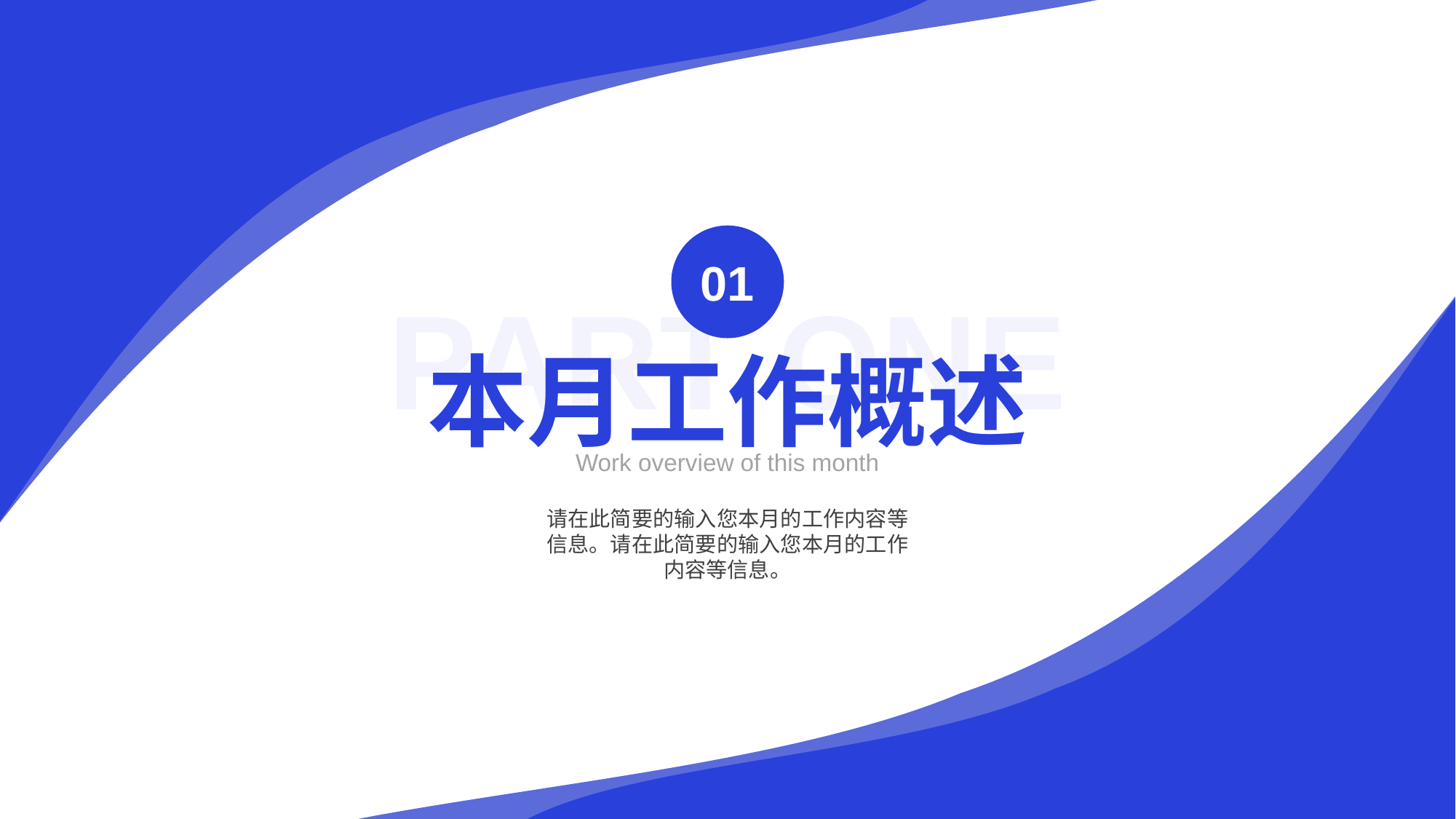

01
PART ONE

本月工作概述
Work overview of this month
请在此简要的输入您本月的工作内容等信息。请在此简要的输入您本月的工作内容等信息。